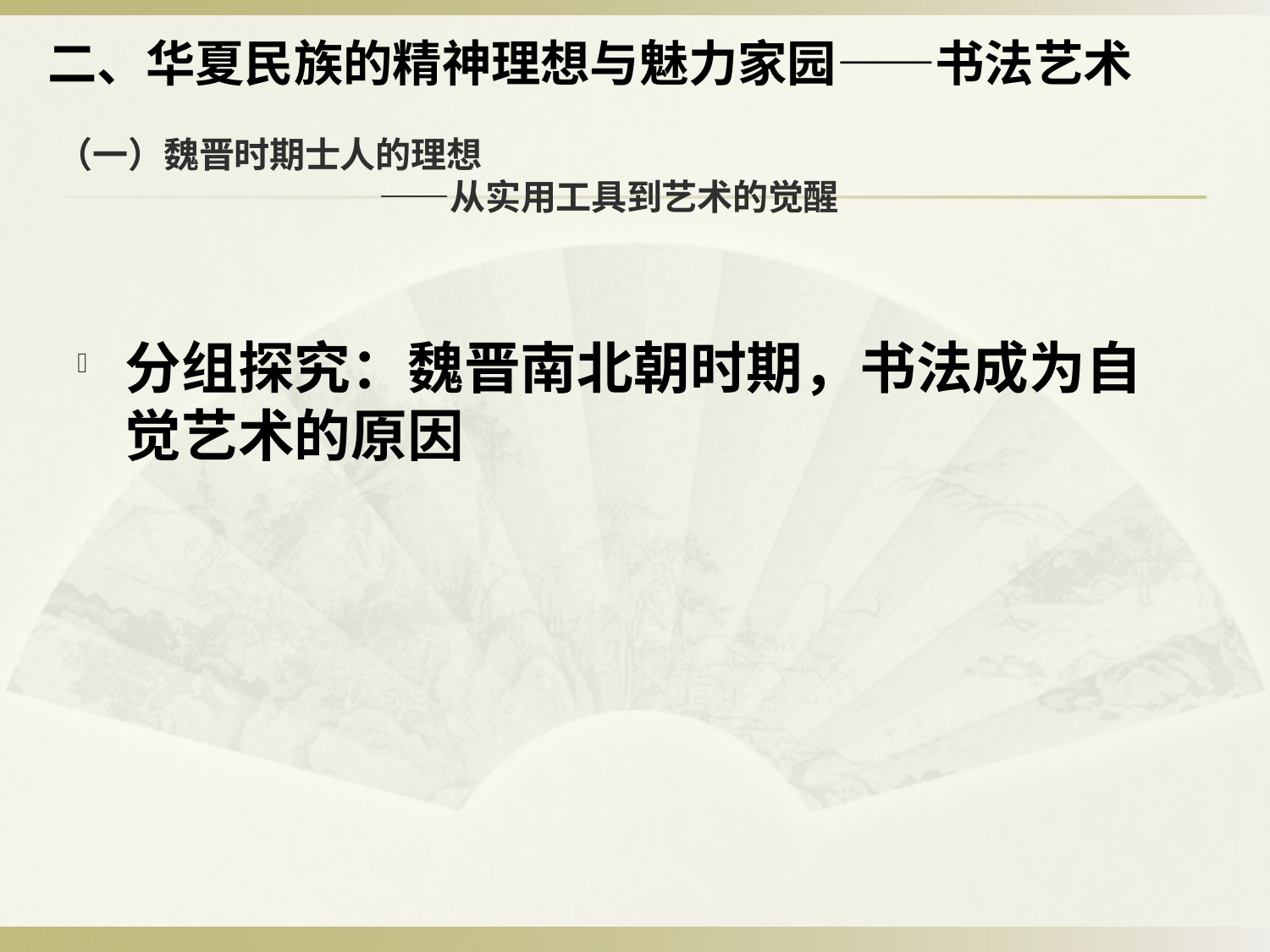

二、华夏民族的精神理想与魅力家园——书法艺术
# （一）魏晋时期士人的理想 ——从实用工具到艺术的觉醒
分组探究：魏晋南北朝时期，书法成为自觉艺术的原因